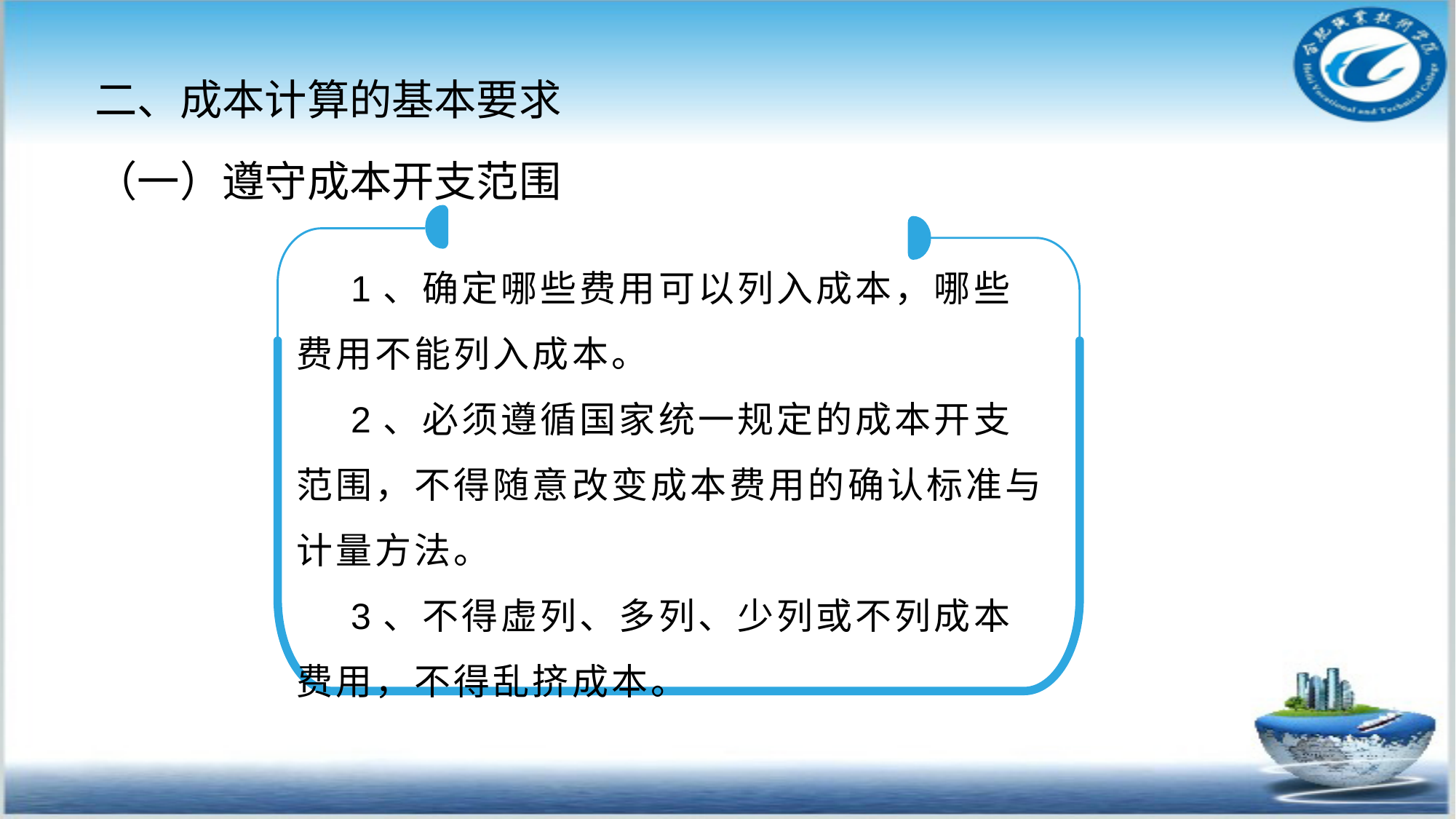

二、成本计算的基本要求
（一）遵守成本开支范围

1、确定哪些费用可以列入成本，哪些费用不能列入成本。
2、必须遵循国家统一规定的成本开支范围，不得随意改变成本费用的确认标准与计量方法。
3、不得虚列、多列、少列或不列成本费用，不得乱挤成本。